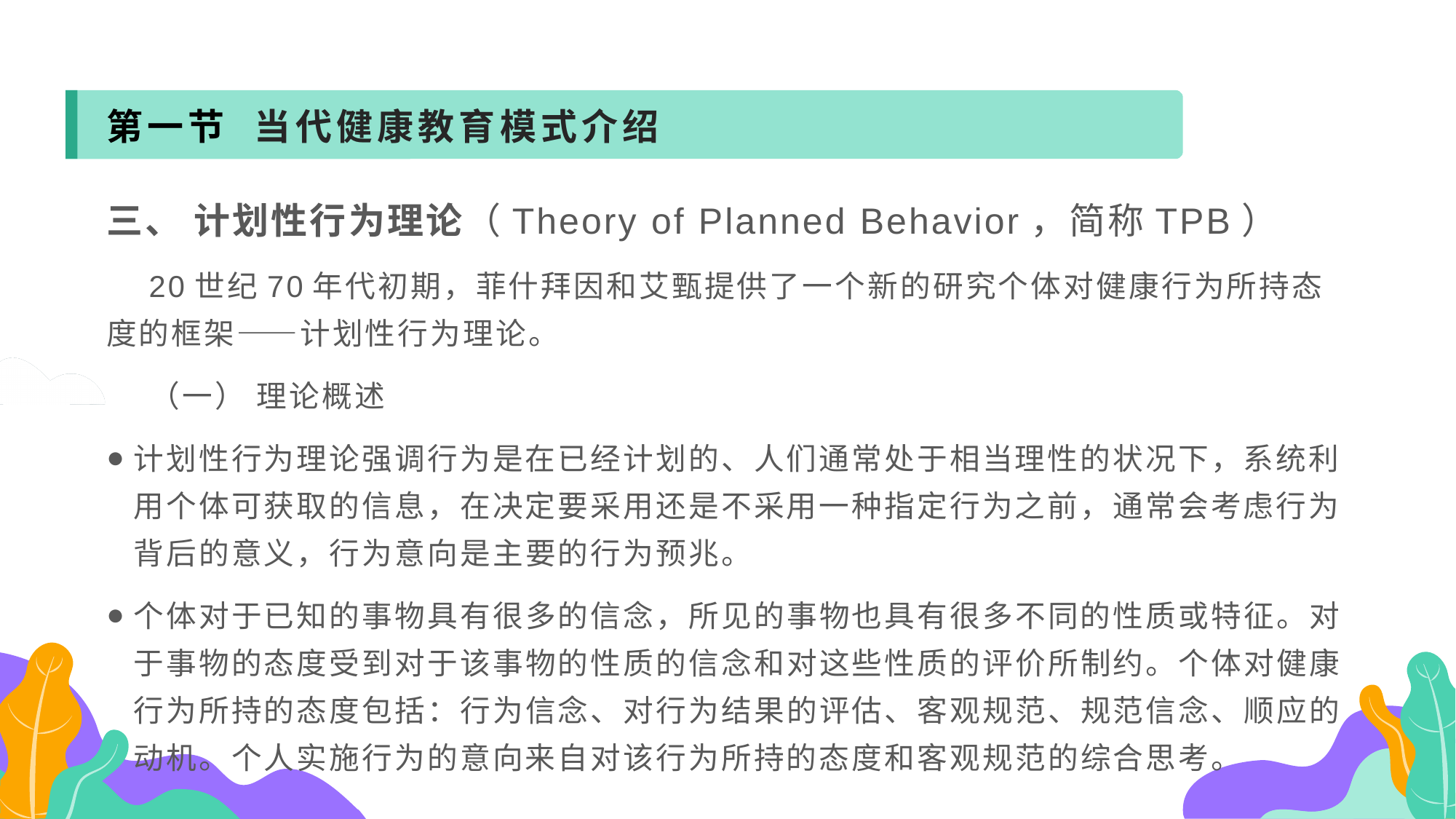

第一节  当代健康教育模式介绍
三、 计划性行为理论（Theory of Planned Behavior，简称TPB）
    20世纪70年代初期，菲什拜因和艾甄提供了一个新的研究个体对健康行为所持态度的框架——计划性行为理论。
    （一） 理论概述
计划性行为理论强调行为是在已经计划的、人们通常处于相当理性的状况下，系统利用个体可获取的信息，在决定要采用还是不采用一种指定行为之前，通常会考虑行为背后的意义，行为意向是主要的行为预兆。
个体对于已知的事物具有很多的信念，所见的事物也具有很多不同的性质或特征。对于事物的态度受到对于该事物的性质的信念和对这些性质的评价所制约。个体对健康行为所持的态度包括：行为信念、对行为结果的评估、客观规范、规范信念、顺应的动机。个人实施行为的意向来自对该行为所持的态度和客观规范的综合思考。